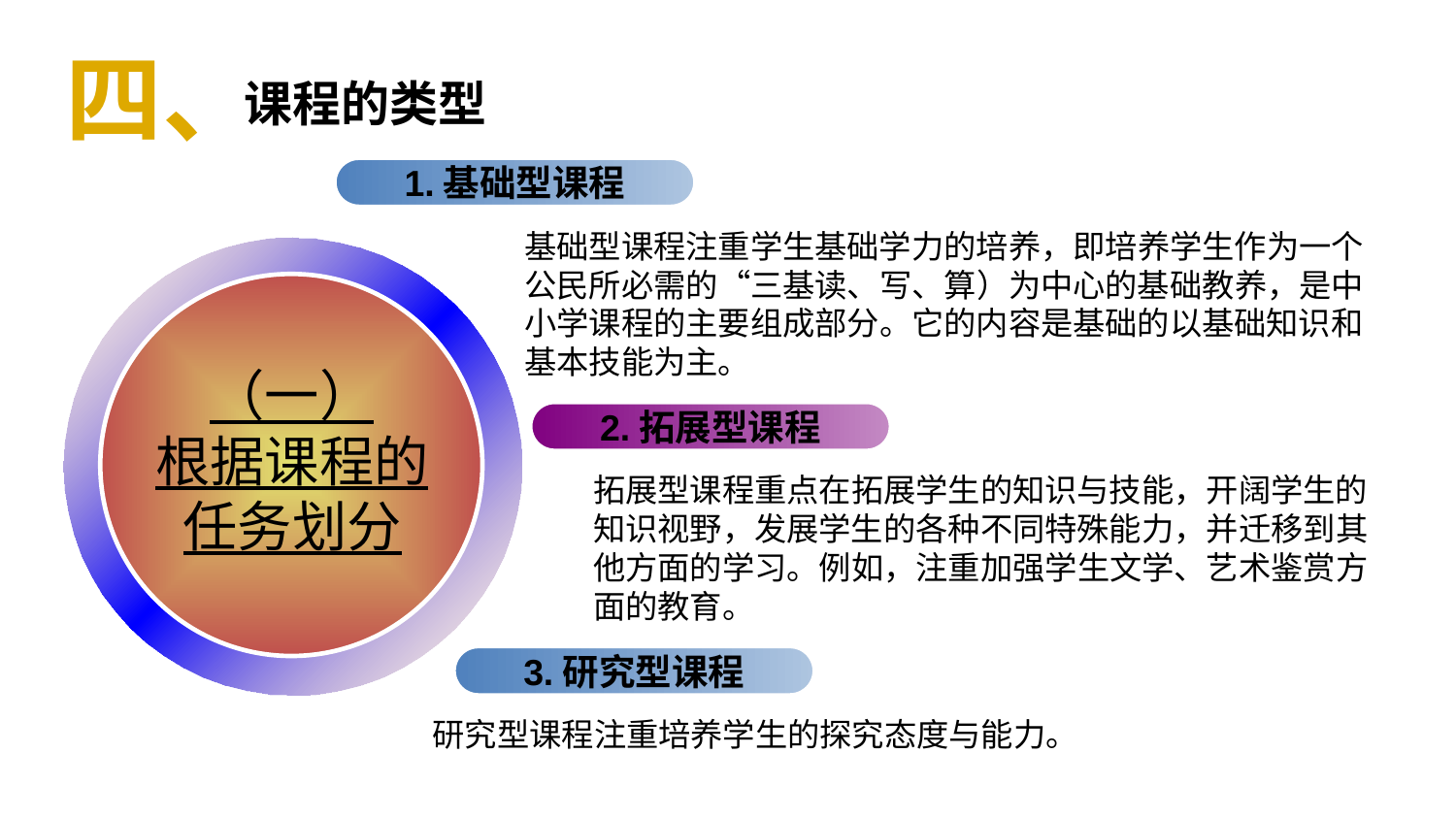

四、
课程的类型
1.基础型课程
基础型课程注重学生基础学力的培养，即培养学生作为一个公民所必需的“三基读、写、算）为中心的基础教养，是中小学课程的主要组成部分。它的内容是基础的以基础知识和基本技能为主。

（一）
根据课程的
任务划分
2.拓展型课程
拓展型课程重点在拓展学生的知识与技能，开阔学生的知识视野，发展学生的各种不同特殊能力，并迁移到其他方面的学习。例如，注重加强学生文学、艺术鉴赏方面的教育。
3.研究型课程
研究型课程注重培养学生的探究态度与能力。